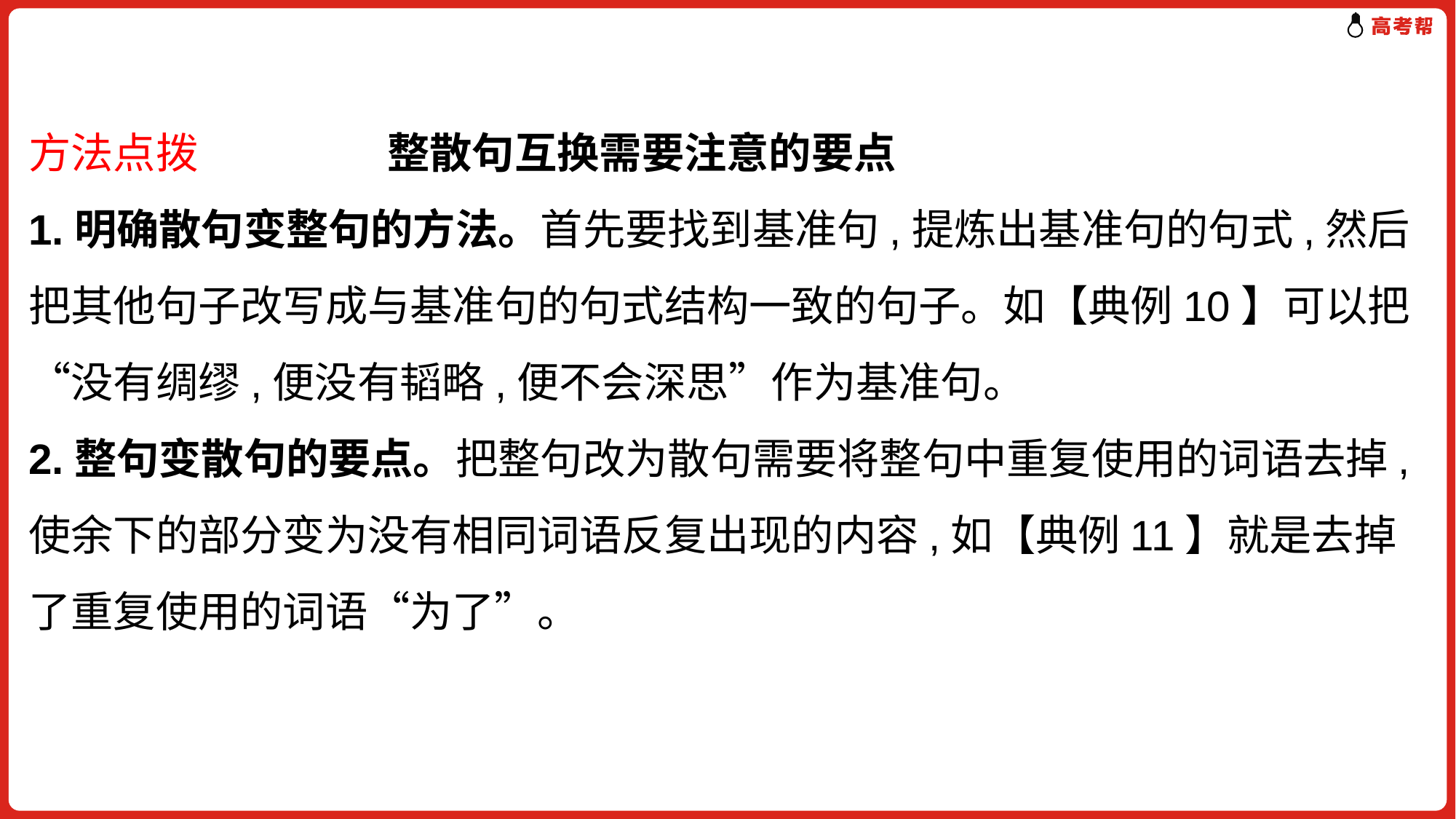

方法点拨                    整散句互换需要注意的要点
1.明确散句变整句的方法。首先要找到基准句,提炼出基准句的句式,然后把其他句子改写成与基准句的句式结构一致的句子。如【典例10】可以把“没有绸缪,便没有韬略,便不会深思”作为基准句。
2.整句变散句的要点。把整句改为散句需要将整句中重复使用的词语去掉,使余下的部分变为没有相同词语反复出现的内容,如【典例11】就是去掉了重复使用的词语“为了”。